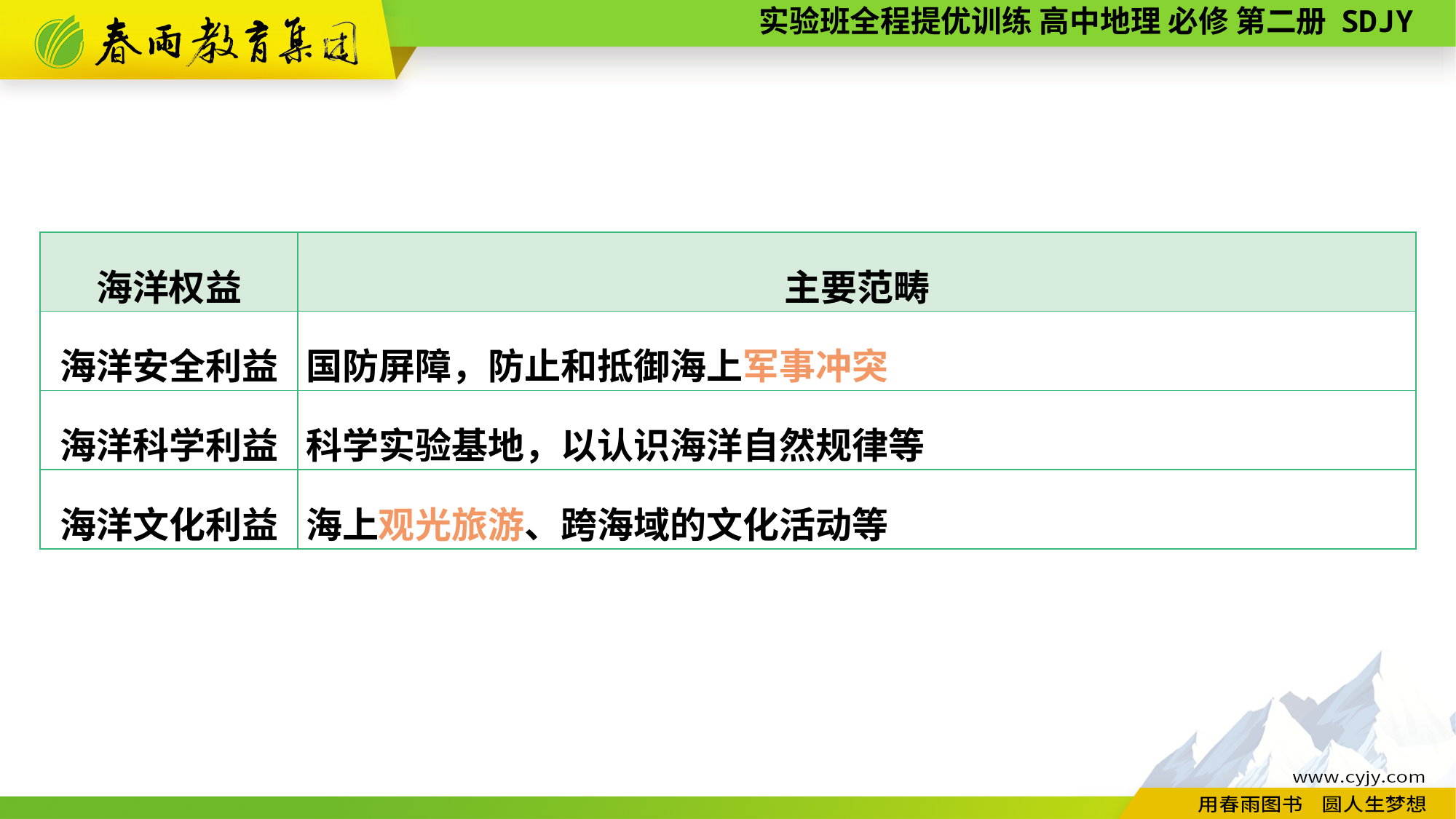

| 海洋权益 | 主要范畴 |
| --- | --- |
| 海洋安全利益 | 国防屏障，防止和抵御海上军事冲突 |
| 海洋科学利益 | 科学实验基地，以认识海洋自然规律等 |
| 海洋文化利益 | 海上观光旅游、跨海域的文化活动等 |